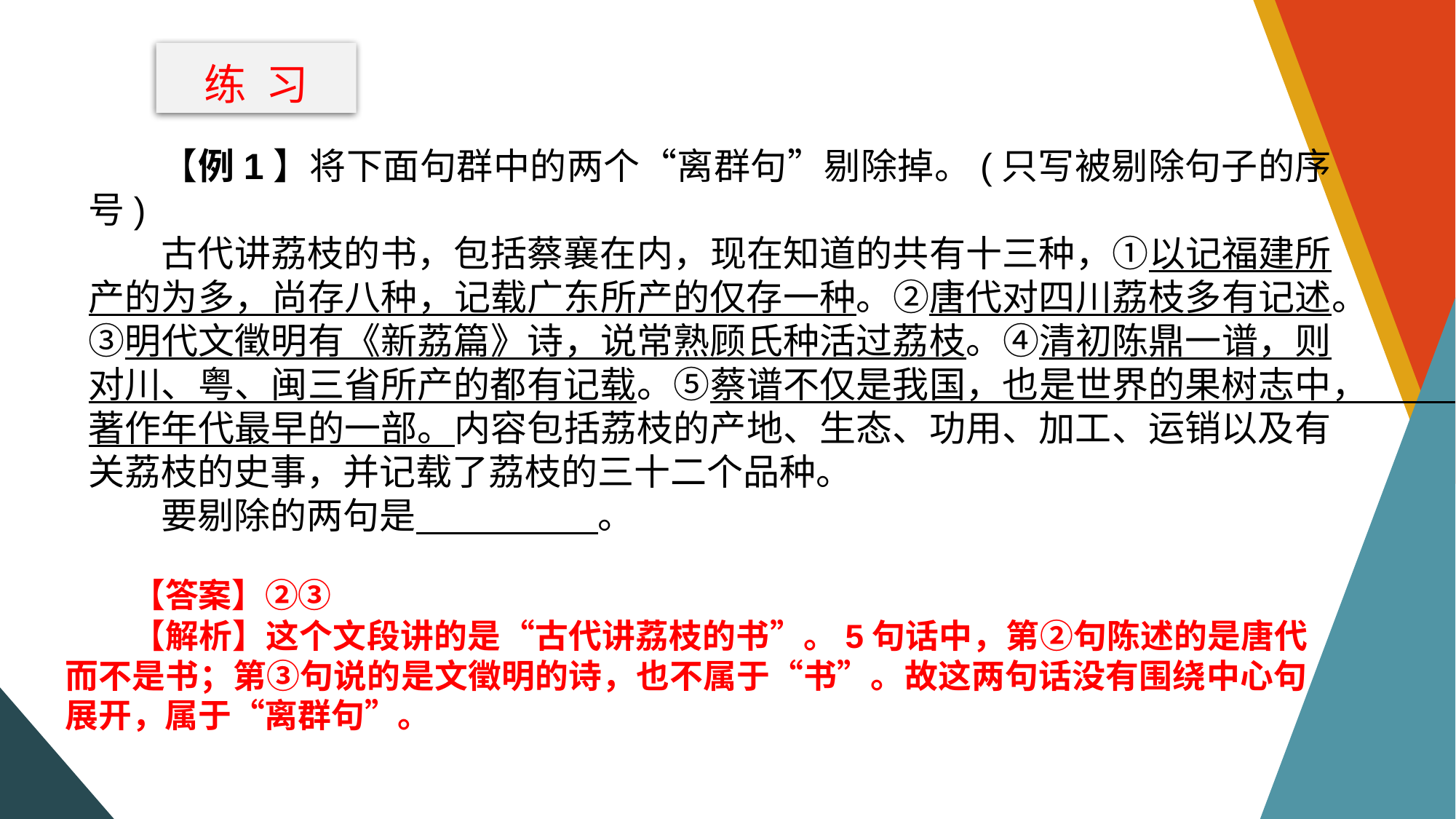

练  习
【例1】将下面句群中的两个“离群句”剔除掉。(只写被剔除句子的序号)
古代讲荔枝的书，包括蔡襄在内，现在知道的共有十三种，①以记福建所产的为多，尚存八种，记载广东所产的仅存一种。②唐代对四川荔枝多有记述。③明代文徵明有《新荔篇》诗，说常熟顾氏种活过荔枝。④清初陈鼎一谱，则对川、粤、闽三省所产的都有记载。⑤蔡谱不仅是我国，也是世界的果树志中，著作年代最早的一部。内容包括荔枝的产地、生态、功用、加工、运销以及有关荔枝的史事，并记载了荔枝的三十二个品种。
要剔除的两句是　　　　　。

【答案】②③
【解析】这个文段讲的是“古代讲荔枝的书”。5句话中，第②句陈述的是唐代而不是书；第③句说的是文徵明的诗，也不属于“书”。故这两句话没有围绕中心句展开，属于“离群句”。